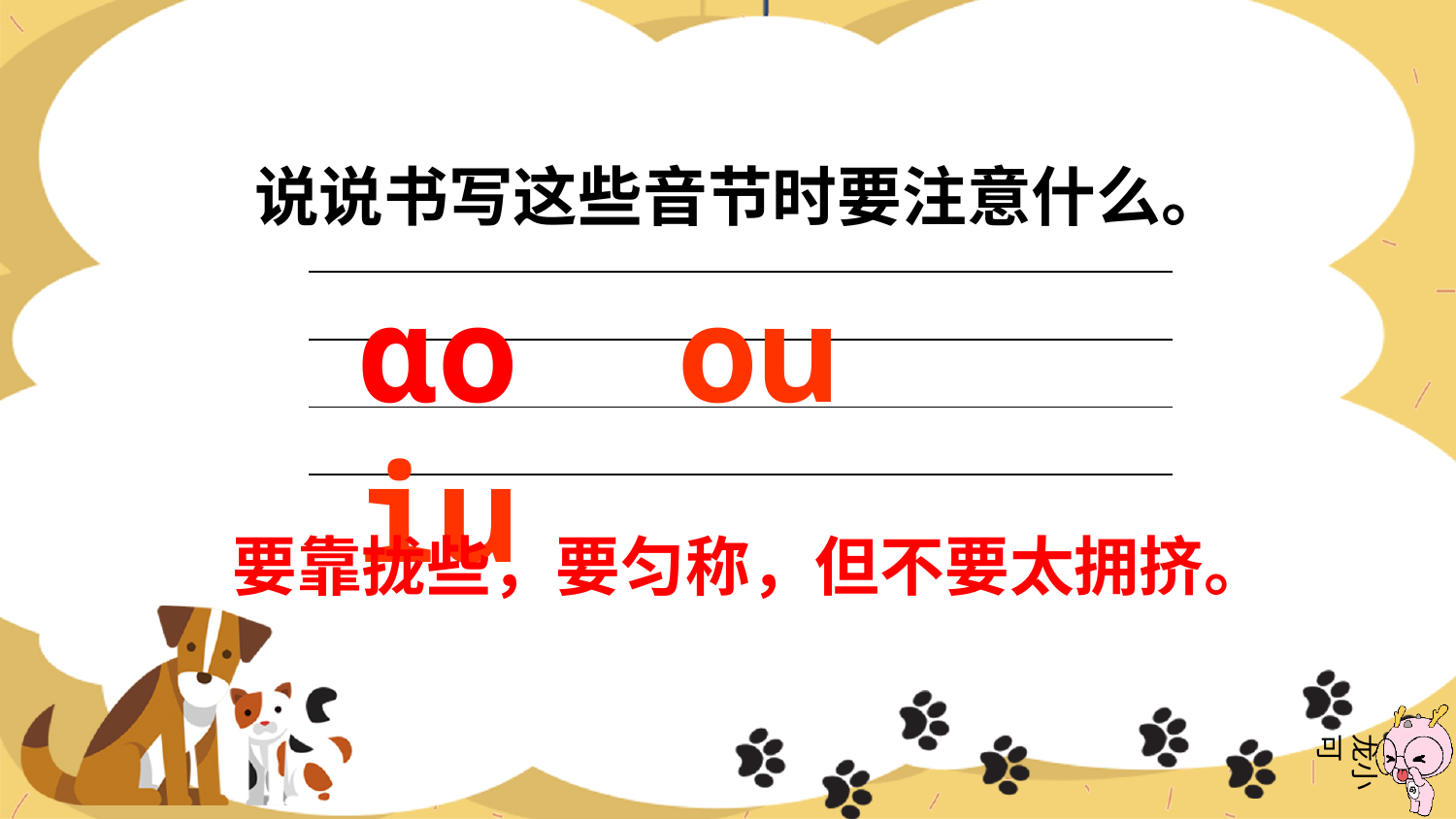

说说书写这些音节时要注意什么。
ɑo  ou  iu
|  |
| --- |
|  |
|  |
要靠拢些，要匀称，但不要太拥挤。